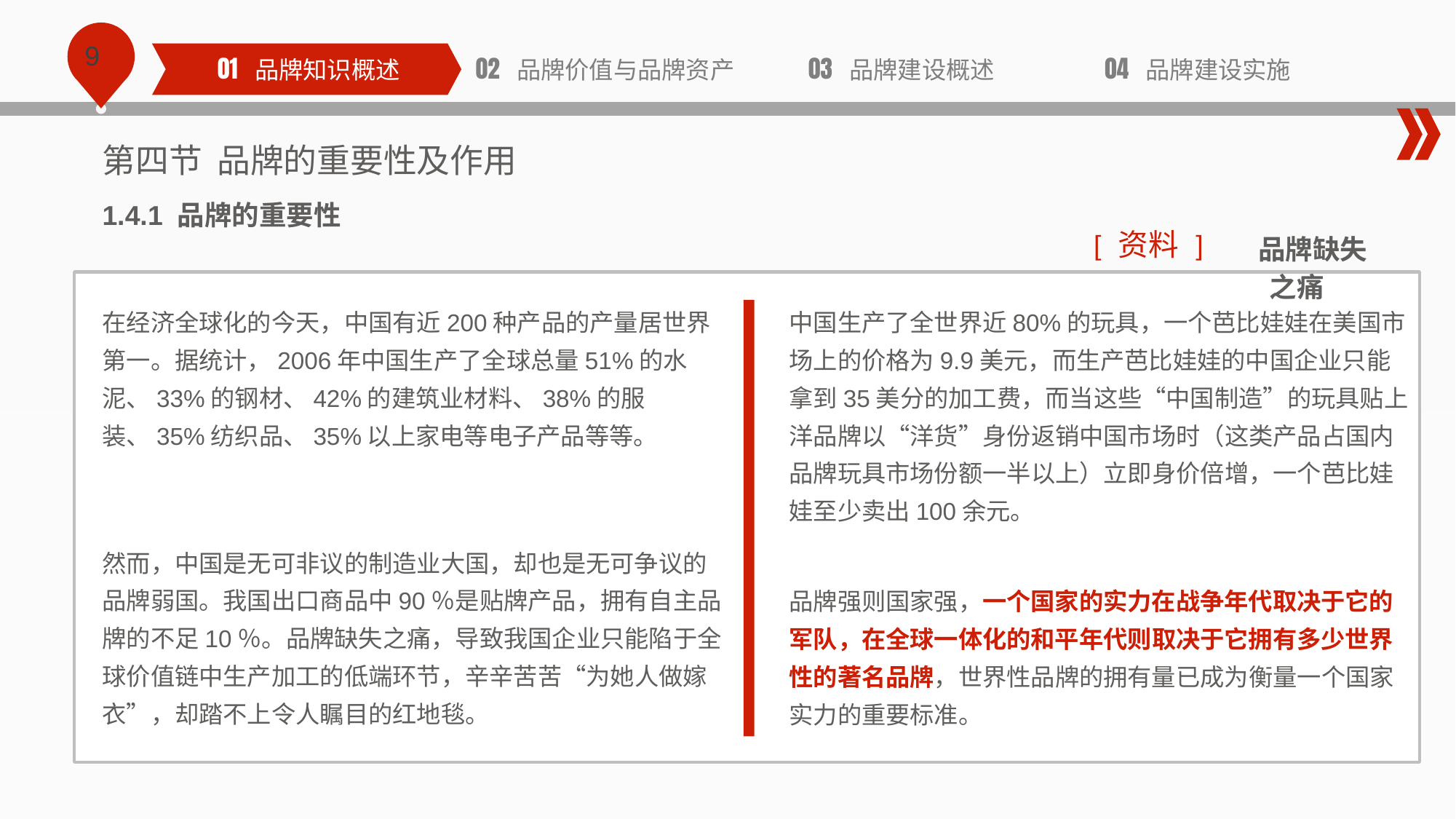

01  品牌知识概述
02  品牌价值与品牌资产
03  品牌建设概述
04  品牌建设实施
第四节  品牌的重要性及作用
1.4.1 品牌的重要性
资料
[
]
品牌缺失之痛

在经济全球化的今天，中国有近200种产品的产量居世界第一。据统计，2006年中国生产了全球总量51%的水泥、33%的钢材、42%的建筑业材料、38%的服装、35%纺织品、35%以上家电等电子产品等等。
中国生产了全世界近80%的玩具，一个芭比娃娃在美国市场上的价格为9.9美元，而生产芭比娃娃的中国企业只能拿到35美分的加工费，而当这些“中国制造”的玩具贴上洋品牌以“洋货”身份返销中国市场时（这类产品占国内品牌玩具市场份额一半以上）立即身价倍增，一个芭比娃娃至少卖出100余元。

然而，中国是无可非议的制造业大国，却也是无可争议的品牌弱国。我国出口商品中90％是贴牌产品，拥有自主品牌的不足10％。品牌缺失之痛，导致我国企业只能陷于全球价值链中生产加工的低端环节，辛辛苦苦“为她人做嫁衣”，却踏不上令人瞩目的红地毯。
品牌强则国家强，一个国家的实力在战争年代取决于它的军队，在全球一体化的和平年代则取决于它拥有多少世界性的著名品牌，世界性品牌的拥有量已成为衡量一个国家实力的重要标准。